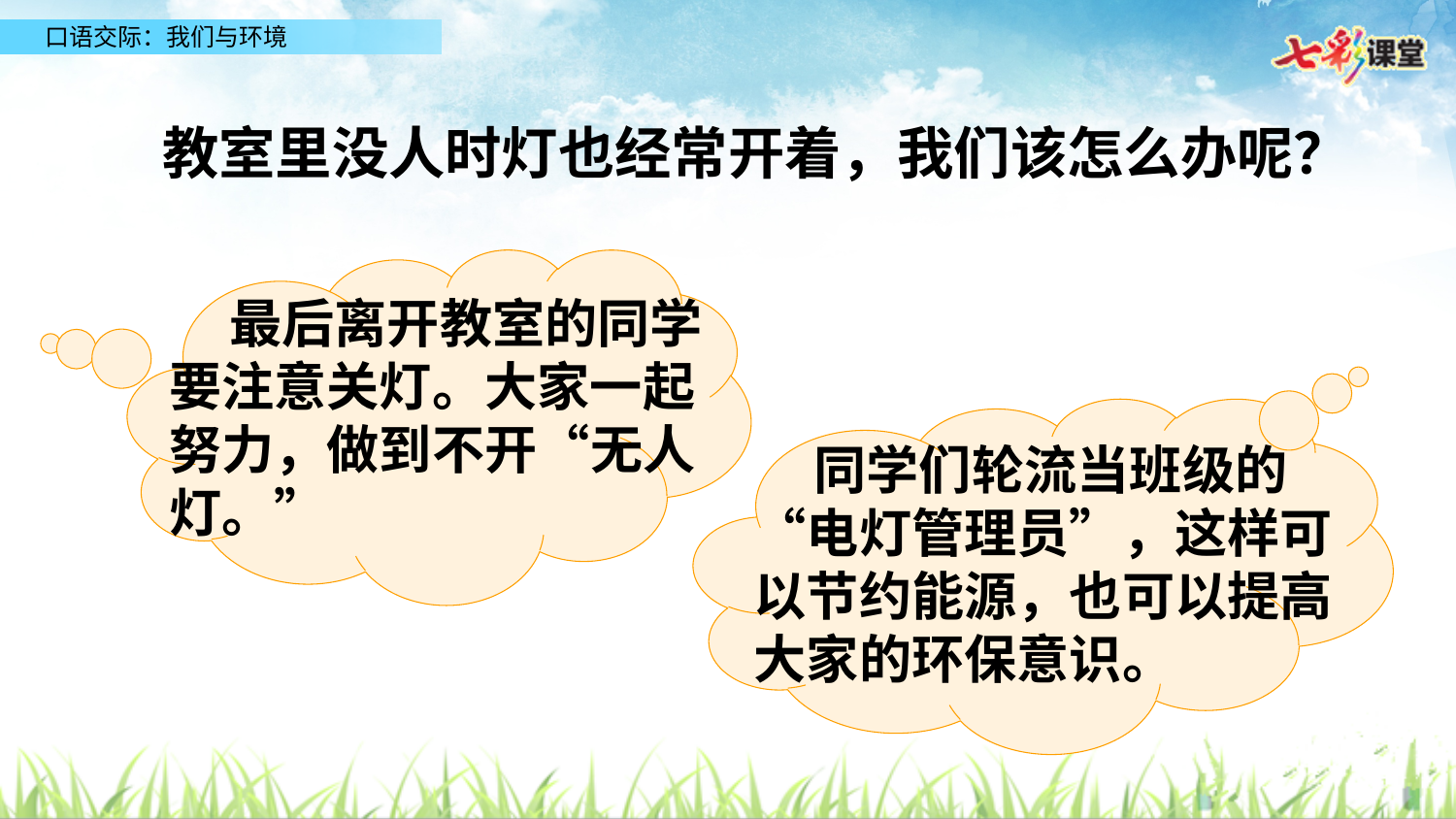

教室里没人时灯也经常开着，我们该怎么办呢？

    最后离开教室的同学要注意关灯。大家一起努力，做到不开“无人灯。”

    同学们轮流当班级的“电灯管理员”，这样可以节约能源，也可以提高大家的环保意识。